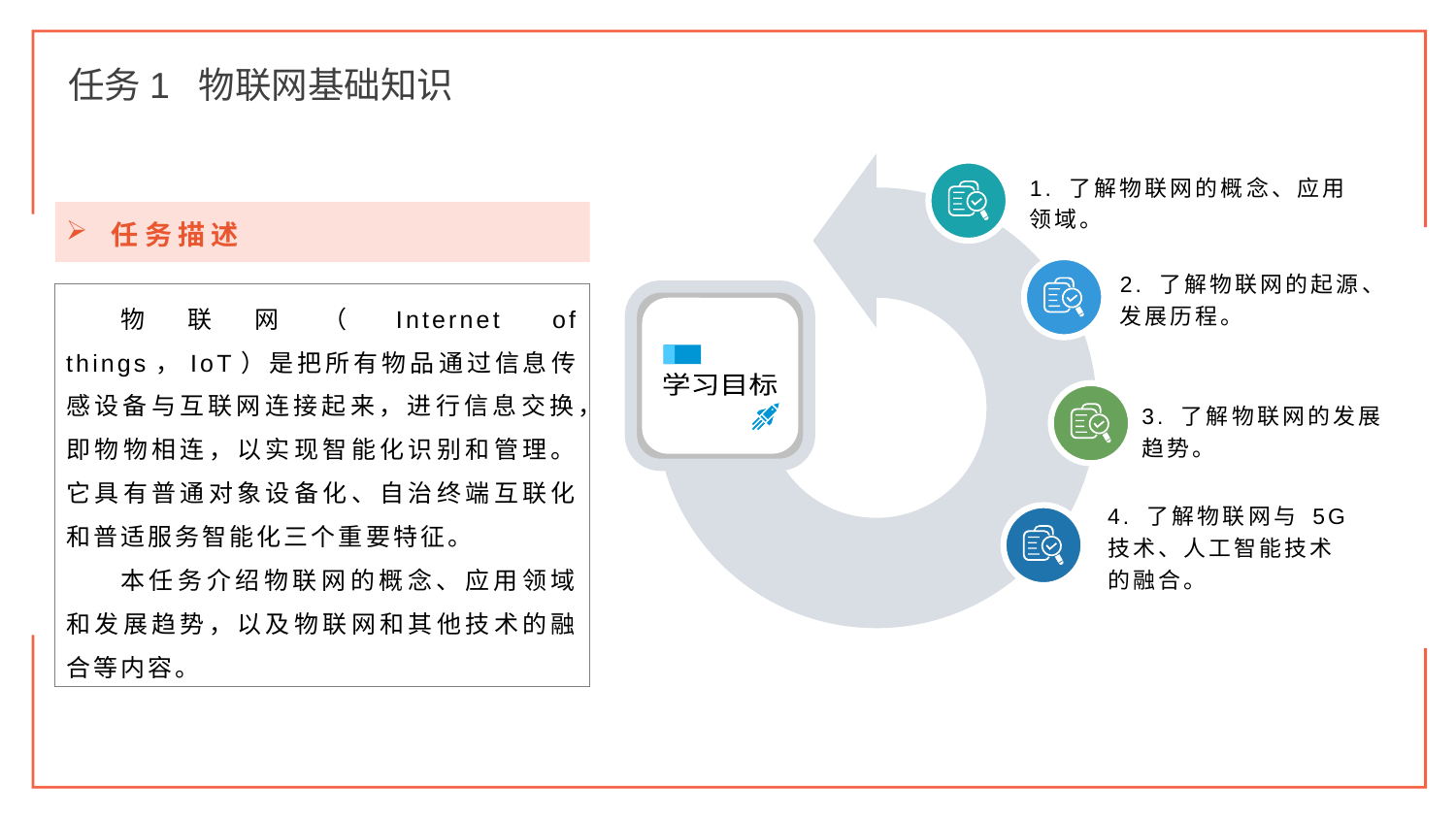

任务1  物联网基础知识
1. 了解物联网的概念、应用领域。

2. 了解物联网的起源、发展历程。

学习目标

3. 了解物联网的发展趋势。

4. 了解物联网与 5G 技术、人工智能技术的融合。

任务描述
物联网（Internet of things，IoT）是把所有物品通过信息传感设备与互联网连接起来，进行信息交换，即物物相连，以实现智能化识别和管理。它具有普通对象设备化、自治终端互联化和普适服务智能化三个重要特征。
本任务介绍物联网的概念、应用领域和发展趋势，以及物联网和其他技术的融合等内容。